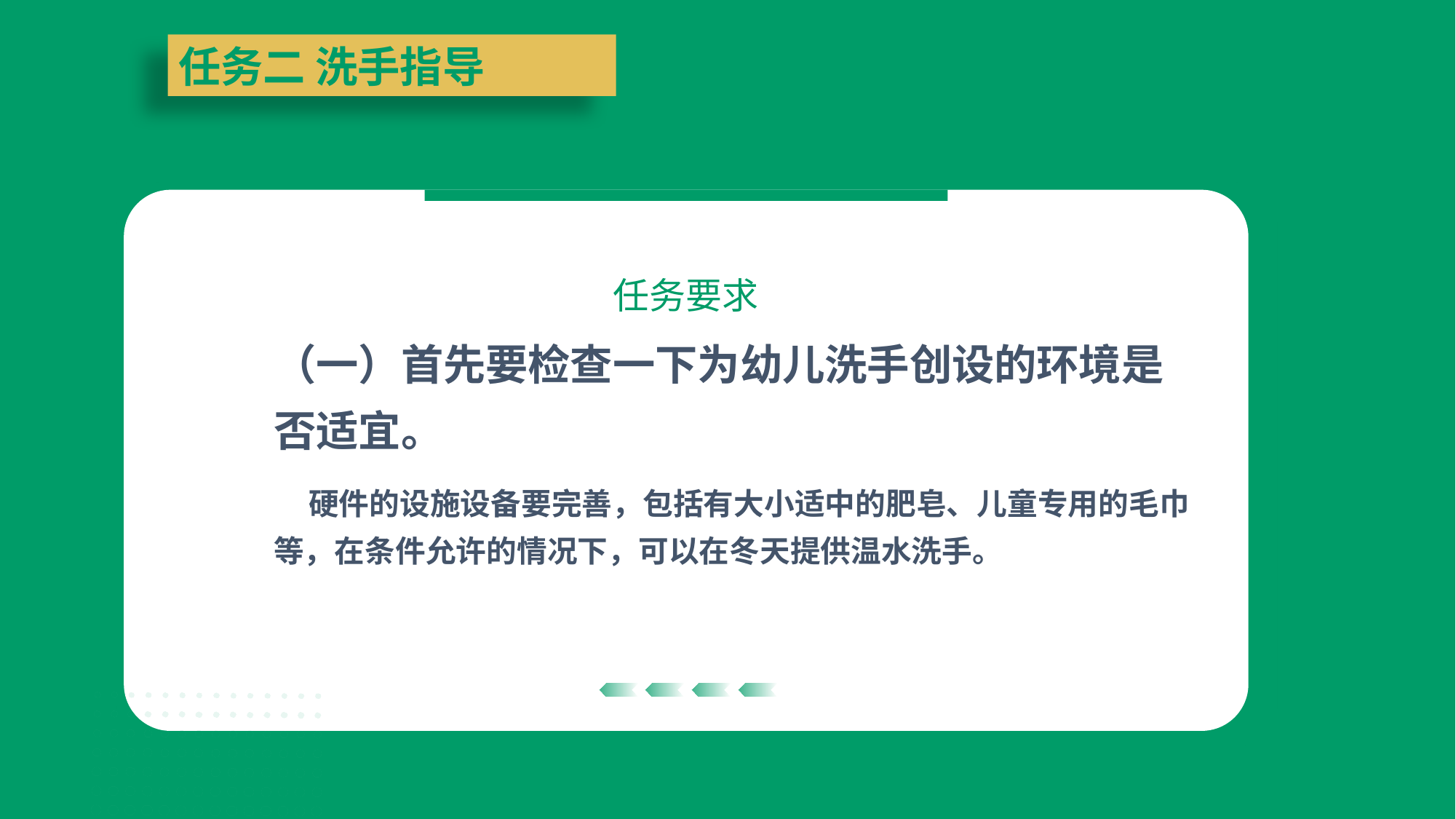

任务二 洗手指导

任务要求
（一）首先要检查一下为幼儿洗手创设的环境是否适宜。
    硬件的设施设备要完善，包括有大小适中的肥皂、儿童专用的毛巾等，在条件允许的情况下，可以在冬天提供温水洗手。